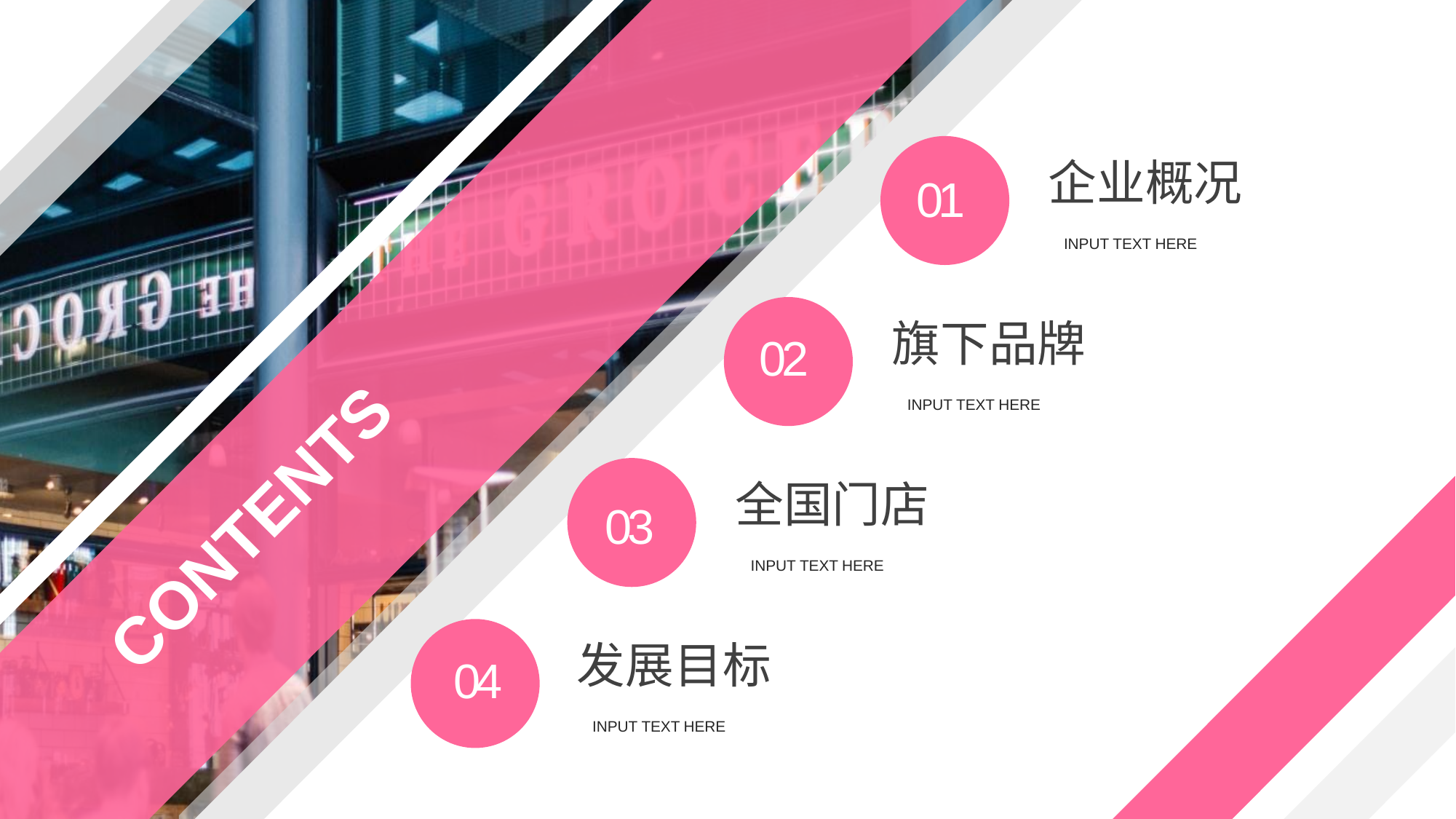

CONTENTS

01
企业概况
INPUT TEXT HERE

02
旗下品牌
INPUT TEXT HERE

03
全国门店
INPUT TEXT HERE

04
发展目标
INPUT TEXT HERE